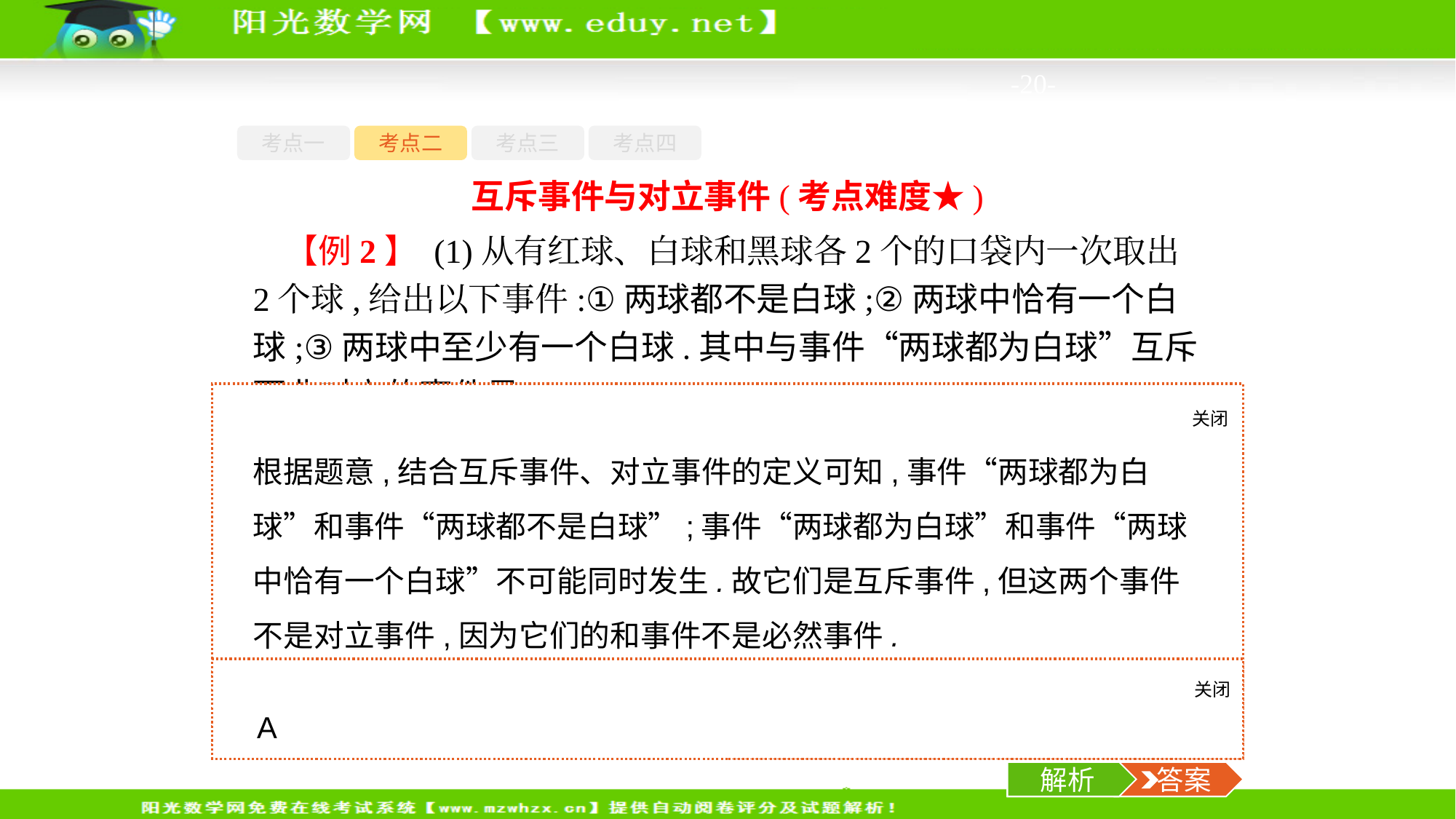

-20-
考点一
考点二
考点三
考点四
互斥事件与对立事件(考点难度★)
【例2】 (1)从有红球、白球和黑球各2个的口袋内一次取出2个球,给出以下事件:①两球都不是白球;②两球中恰有一个白球;③两球中至少有一个白球.其中与事件“两球都为白球”互斥而非对立的事件是(　　)
A.①②	B.①③	C.②③	D.①②③

关闭
解析

根据题意,结合互斥事件、对立事件的定义可知,事件“两球都为白球”和事件“两球都不是白球”;事件“两球都为白球”和事件“两球中恰有一个白球”不可能同时发生.故它们是互斥事件,但这两个事件不是对立事件,因为它们的和事件不是必然事件.
故选A.

关闭
解析
  答案

A
解析
  答案